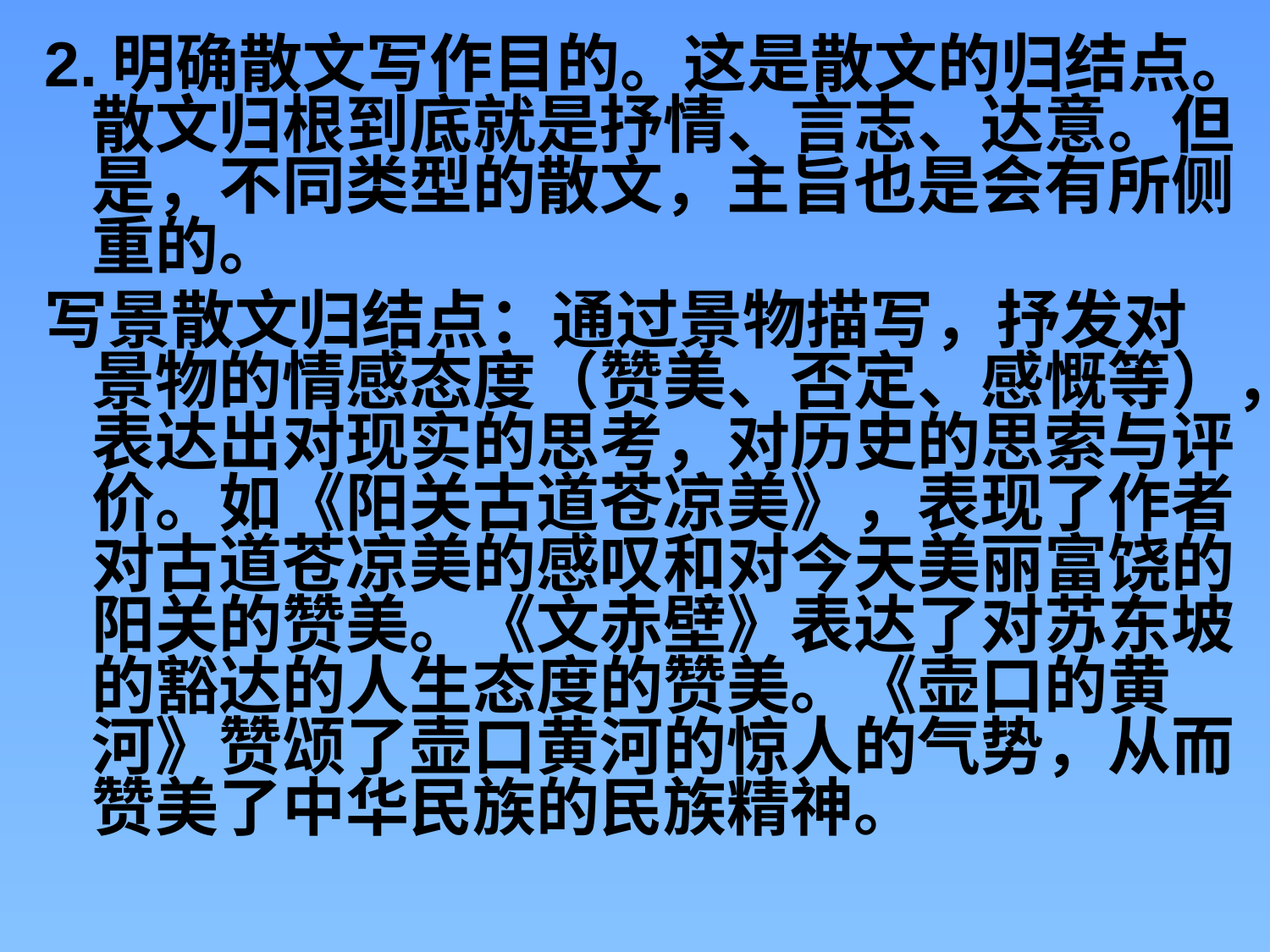

2.明确散文写作目的。这是散文的归结点。散文归根到底就是抒情、言志、达意。但是，不同类型的散文，主旨也是会有所侧重的。
写景散文归结点：通过景物描写，抒发对景物的情感态度（赞美、否定、感慨等），表达出对现实的思考，对历史的思索与评价。如《阳关古道苍凉美》，表现了作者对古道苍凉美的感叹和对今天美丽富饶的阳关的赞美。《文赤壁》表达了对苏东坡的豁达的人生态度的赞美。《壶口的黄河》赞颂了壶口黄河的惊人的气势，从而赞美了中华民族的民族精神。